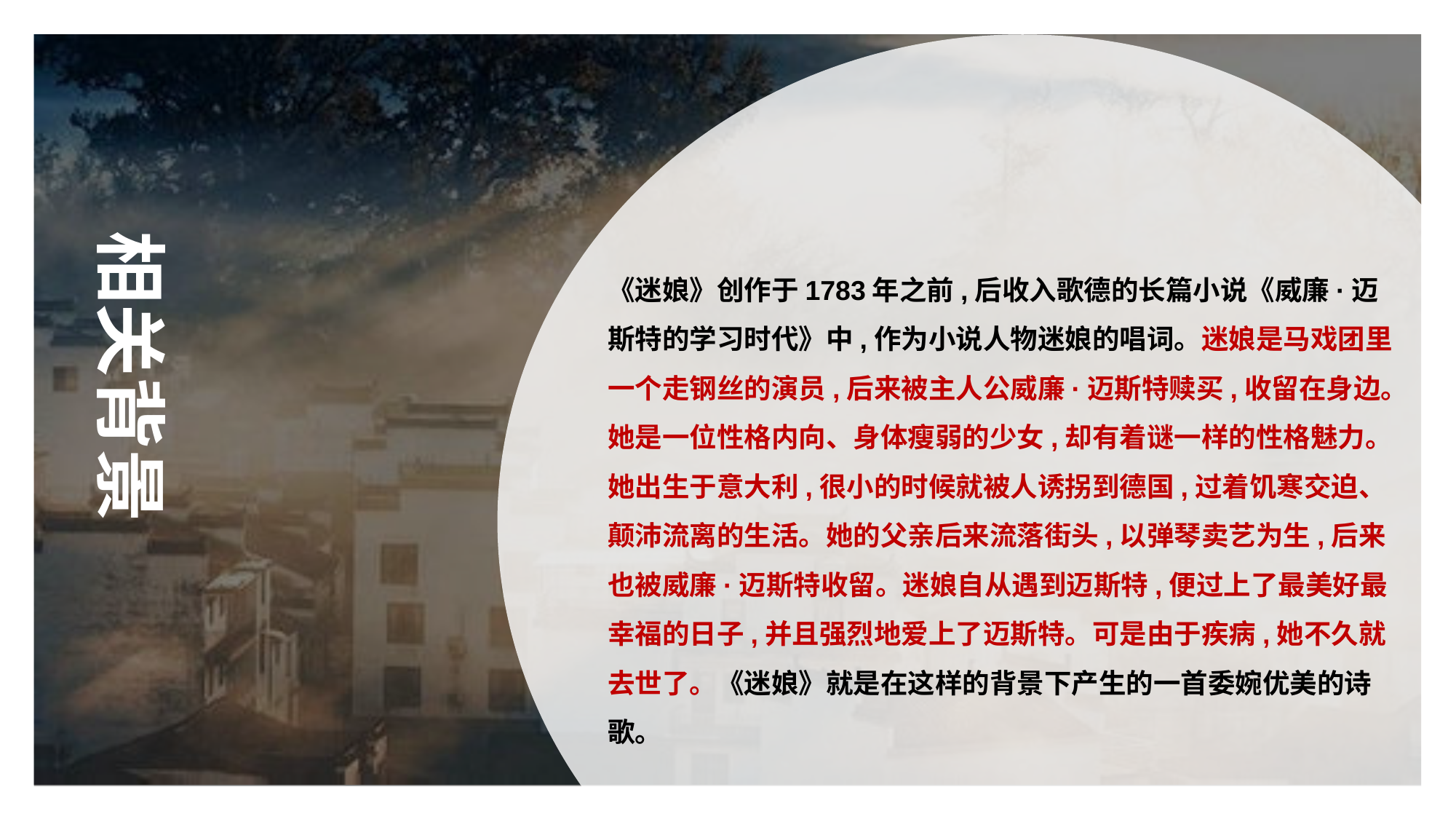

相关背景

《迷娘》创作于1783年之前,后收入歌德的长篇小说《威廉·迈斯特的学习时代》中,作为小说人物迷娘的唱词。迷娘是马戏团里一个走钢丝的演员,后来被主人公威廉·迈斯特赎买,收留在身边。她是一位性格内向、身体瘦弱的少女,却有着谜一样的性格魅力。她出生于意大利,很小的时候就被人诱拐到德国,过着饥寒交迫、颠沛流离的生活。她的父亲后来流落街头,以弹琴卖艺为生,后来也被威廉·迈斯特收留。迷娘自从遇到迈斯特,便过上了最美好最幸福的日子,并且强烈地爱上了迈斯特。可是由于疾病,她不久就去世了。《迷娘》就是在这样的背景下产生的一首委婉优美的诗歌。